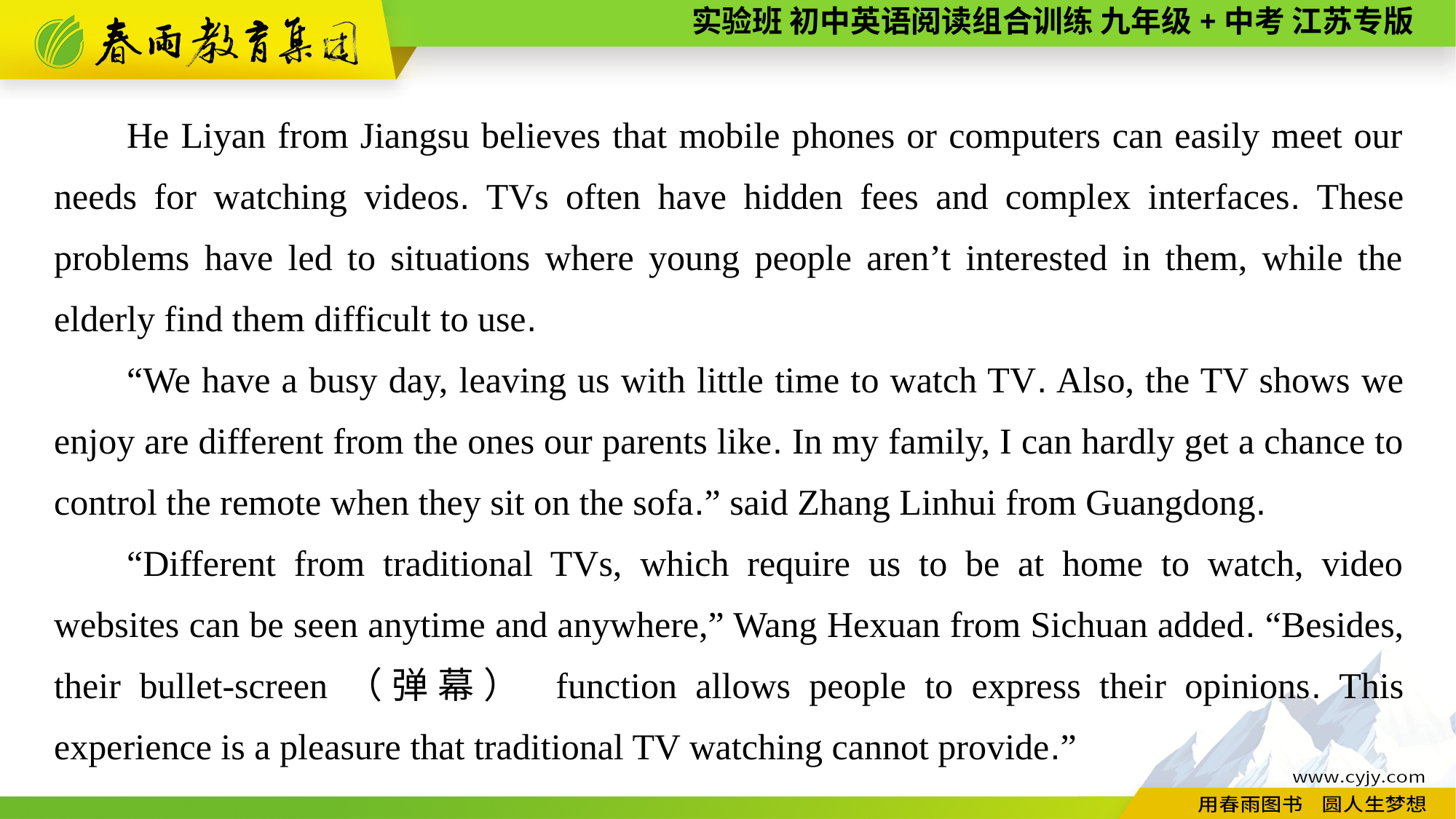

He Liyan from Jiangsu believes that mobile phones or computers can easily meet our needs for watching videos. TVs often have hidden fees and complex interfaces. These problems have led to situations where young people aren’t interested in them, while the elderly find them difficult to use.
“We have a busy day, leaving us with little time to watch TV. Also, the TV shows we enjoy are different from the ones our parents like. In my family, I can hardly get a chance to control the remote when they sit on the sofa.” said Zhang Linhui from Guangdong.
“Different from traditional TVs, which require us to be at home to watch, video websites can be seen anytime and anywhere,” Wang Hexuan from Sichuan added. “Besides, their bullet-screen（弹幕） function allows people to express their opinions. This experience is a pleasure that traditional TV watching cannot provide.”